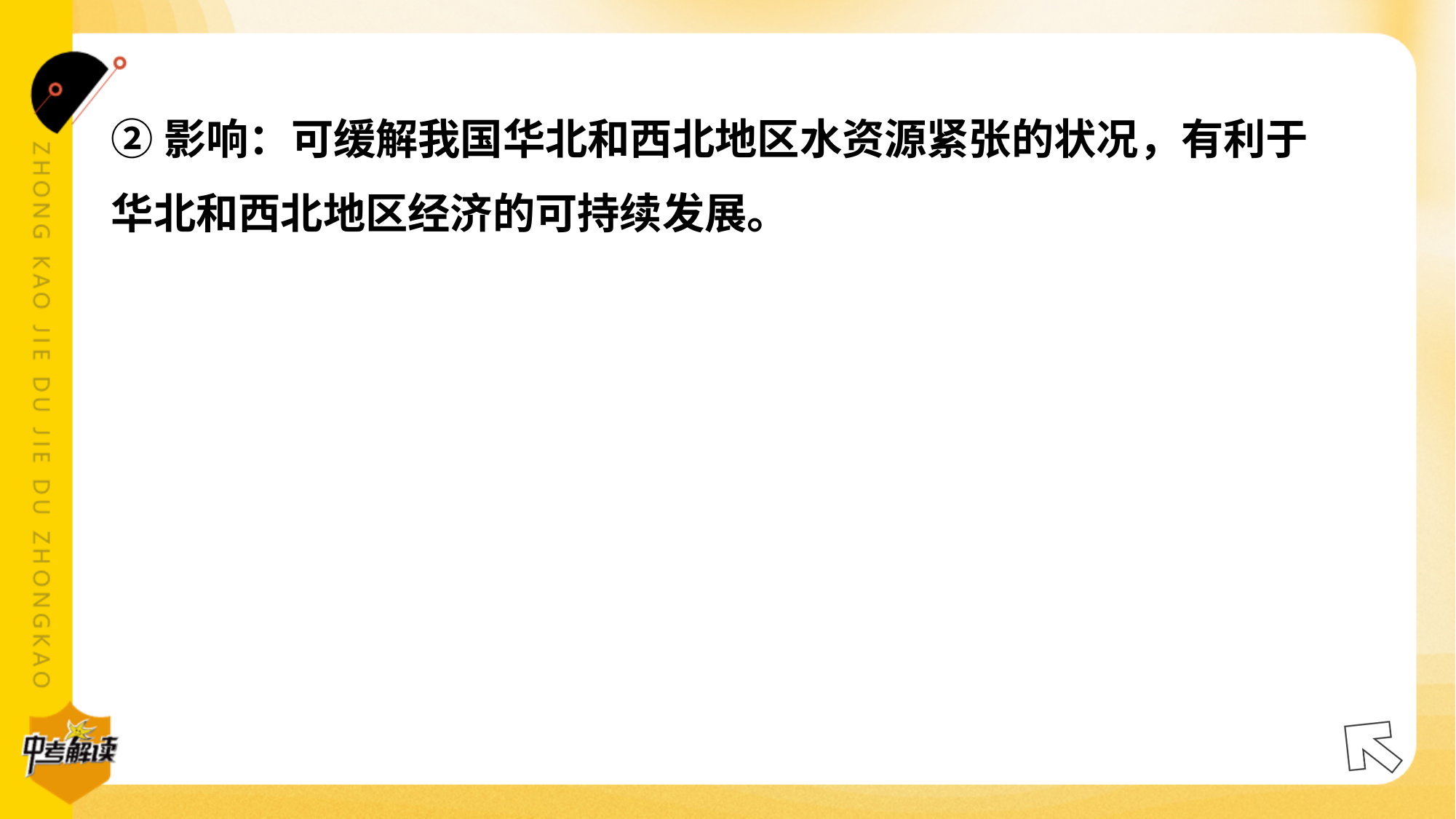

②影响：可缓解我国华北和西北地区水资源紧张的状况，有利于
华北和西北地区经济的可持续发展。#5.2.3